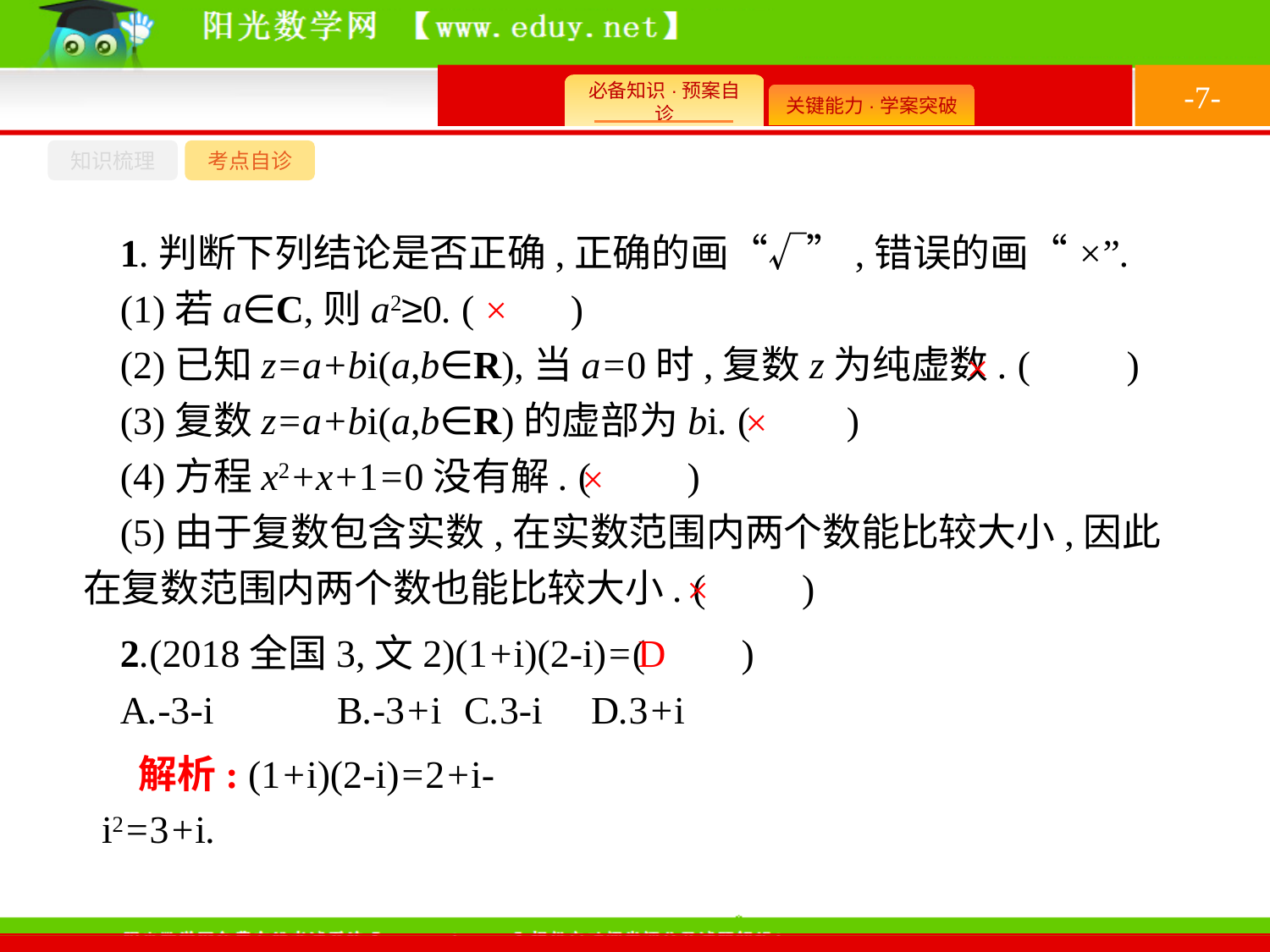

-7-
知识梳理
考点自诊
1.判断下列结论是否正确,正确的画“√”,错误的画“×”.
(1)若a∈C,则a2≥0. (　　)
(2)已知z=a+bi(a,b∈R),当a=0时,复数z为纯虚数. (　　)
(3)复数z=a+bi(a,b∈R)的虚部为bi. (　　)
(4)方程x2+x+1=0没有解. (　　)
(5)由于复数包含实数,在实数范围内两个数能比较大小,因此在复数范围内两个数也能比较大小. (　　)
×
×
×
×
×
D
2.(2018全国3,文2)(1+i)(2-i)=(　　)
A.-3-i	B.-3+i	C.3-i	D.3+i
解析: (1+i)(2-i)=2+i-i2=3+i.